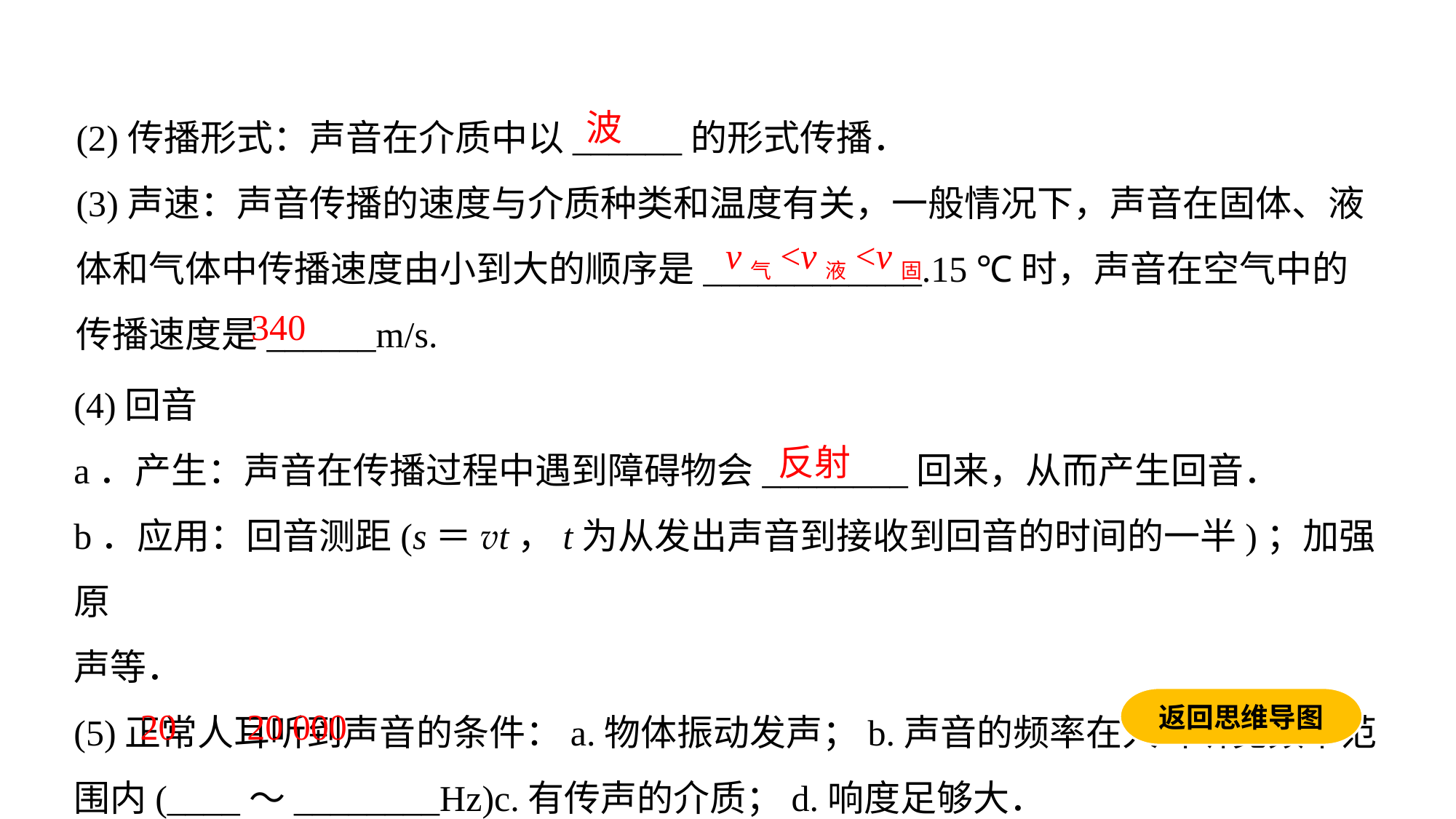

(2)传播形式：声音在介质中以______的形式传播．
(3)声速：声音传播的速度与介质种类和温度有关，一般情况下，声音在固体、液体和气体中传播速度由小到大的顺序是____________.15 ℃时，声音在空气中的传播速度是______m/s.
波
v气<v液<v固
340
(4)回音
a．产生：声音在传播过程中遇到障碍物会________回来，从而产生回音．
b．应用：回音测距(s＝vt，t为从发出声音到接收到回音的时间的一半)；加强原
声等．
(5)正常人耳听到声音的条件：a.物体振动发声；b.声音的频率在人耳听觉频率范围内(____～________Hz)c.有传声的介质；d.响度足够大．
反射
返回思维导图
20
20 000